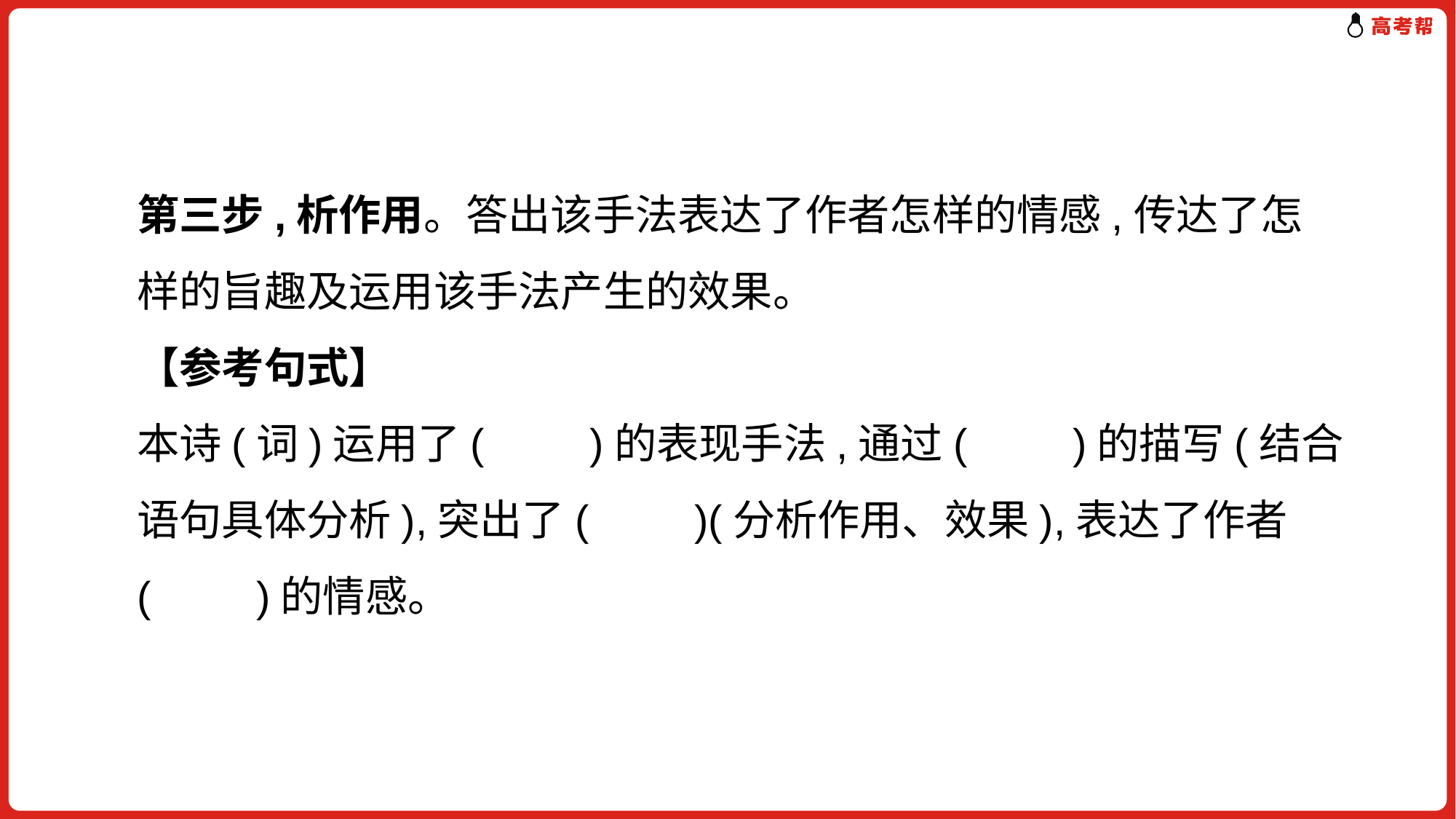

第三步,析作用。答出该手法表达了作者怎样的情感,传达了怎样的旨趣及运用该手法产生的效果。
【参考句式】
本诗(词)运用了(　　)的表现手法,通过(　　)的描写(结合语句具体分析),突出了(　　)(分析作用、效果),表达了作者(　　)的情感。